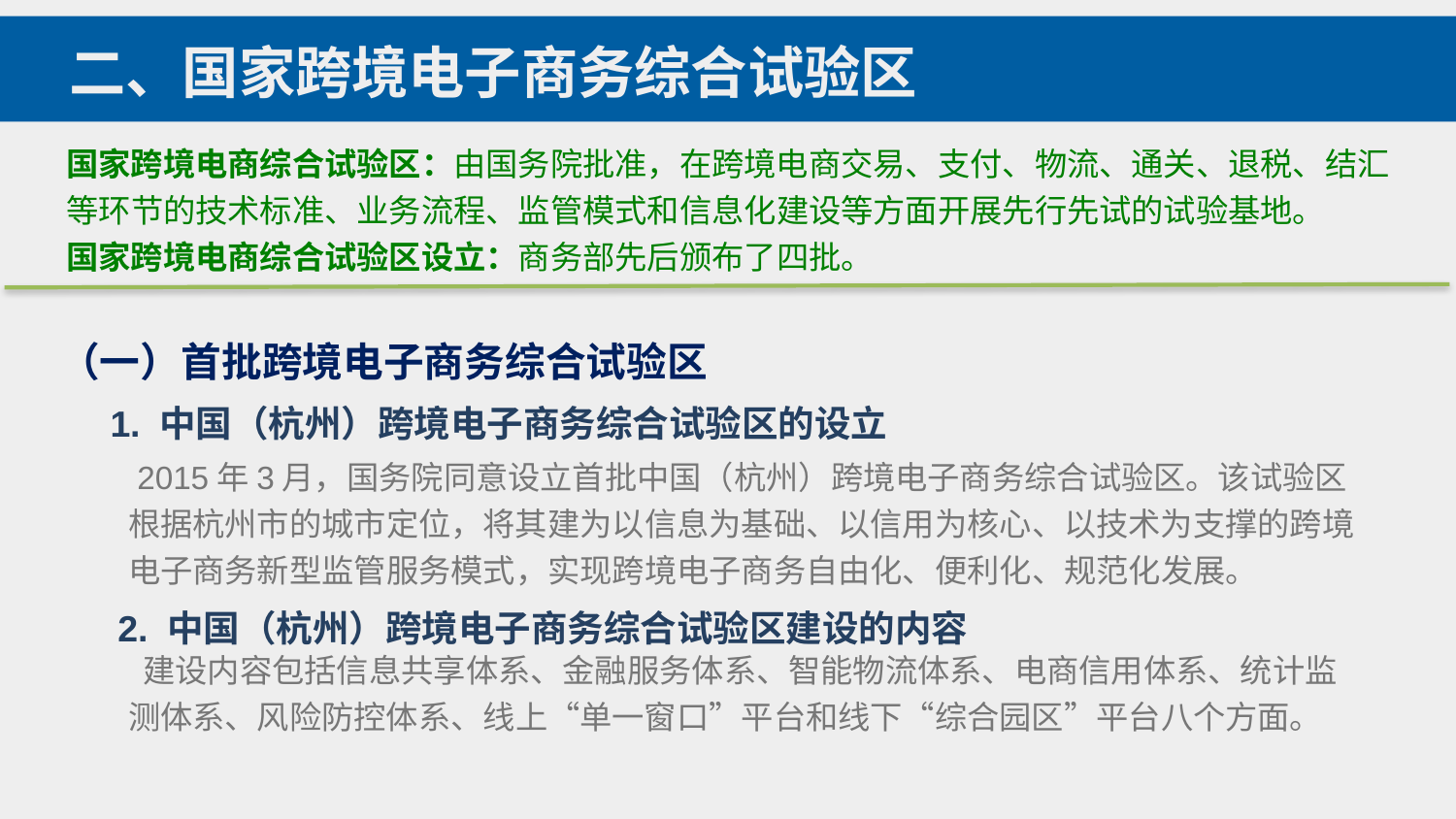

二、国家跨境电子商务综合试验区
国家跨境电商综合试验区：由国务院批准，在跨境电商交易、支付、物流、通关、退税、结汇等环节的技术标准、业务流程、监管模式和信息化建设等方面开展先行先试的试验基地。
国家跨境电商综合试验区设立：商务部先后颁布了四批。
（一）首批跨境电子商务综合试验区
1. 中国（杭州）跨境电子商务综合试验区的设立
 2015年3月，国务院同意设立首批中国（杭州）跨境电子商务综合试验区。该试验区根据杭州市的城市定位，将其建为以信息为基础、以信用为核心、以技术为支撑的跨境电子商务新型监管服务模式，实现跨境电子商务自由化、便利化、规范化发展。
2. 中国（杭州）跨境电子商务综合试验区建设的内容

 建设内容包括信息共享体系、金融服务体系、智能物流体系、电商信用体系、统计监测体系、风险防控体系、线上“单一窗口”平台和线下“综合园区”平台八个方面。